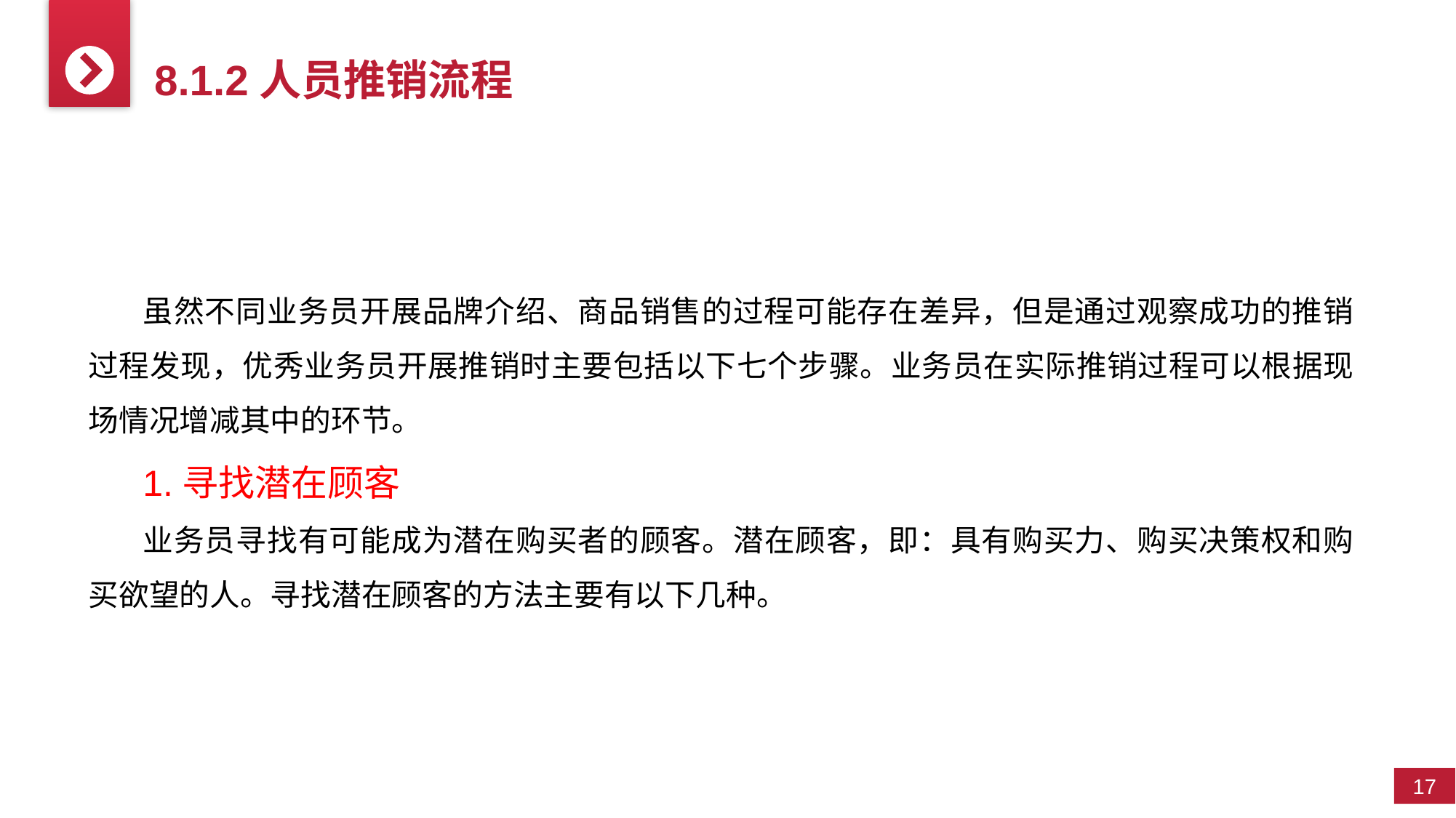

8.1.2人员推销流程
虽然不同业务员开展品牌介绍、商品销售的过程可能存在差异，但是通过观察成功的推销过程发现，优秀业务员开展推销时主要包括以下七个步骤。业务员在实际推销过程可以根据现场情况增减其中的环节。
1.寻找潜在顾客
业务员寻找有可能成为潜在购买者的顾客。潜在顾客，即：具有购买力、购买决策权和购买欲望的人。寻找潜在顾客的方法主要有以下几种。